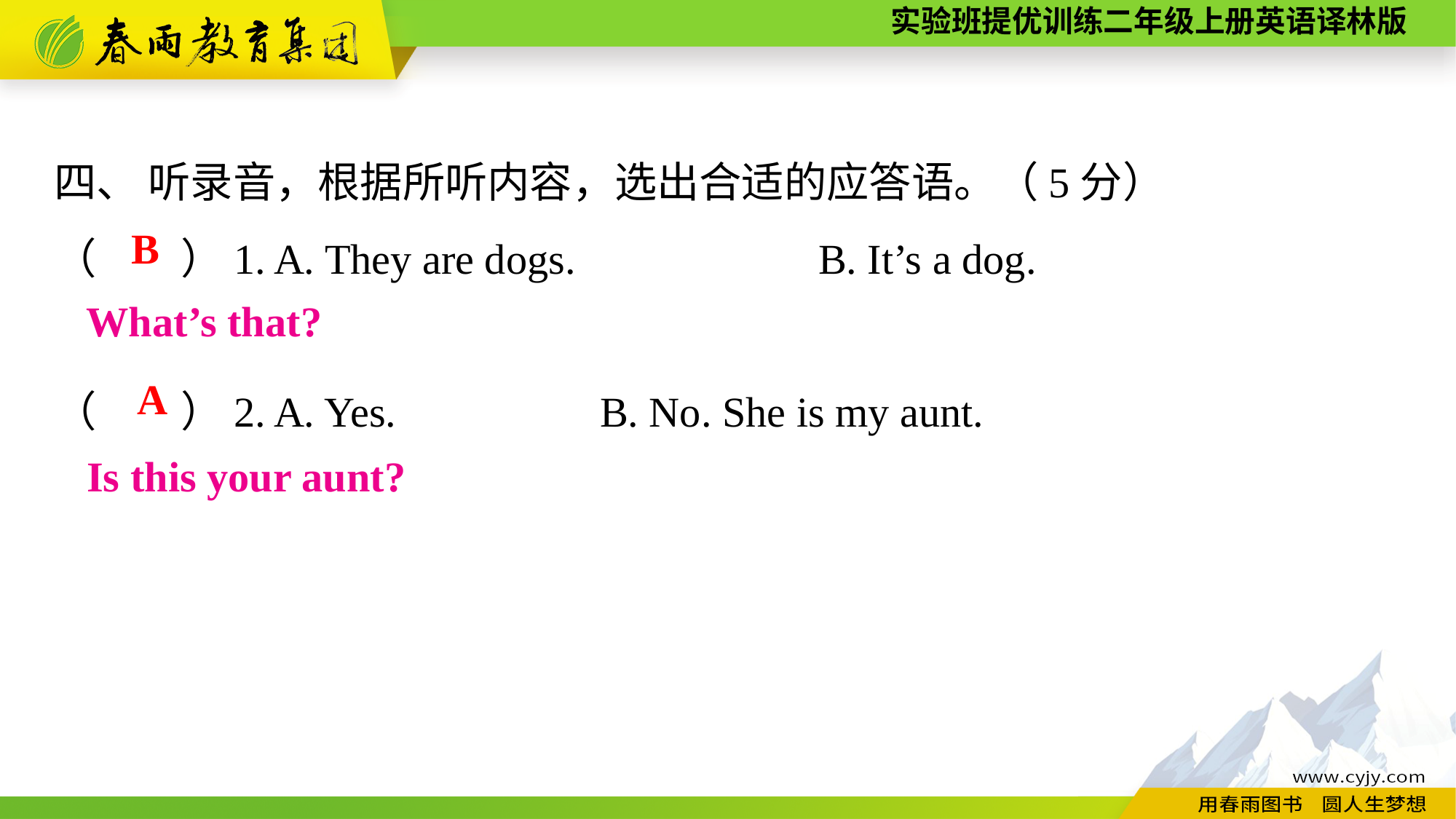

四、 听录音，根据所听内容，选出合适的应答语。（5分）
（　　）1. A. They are dogs.　　　　	B. It’s a dog.

（　　）2. A. Yes.		B. No. She is my aunt.
B
What’s that?
A
Is this your aunt?